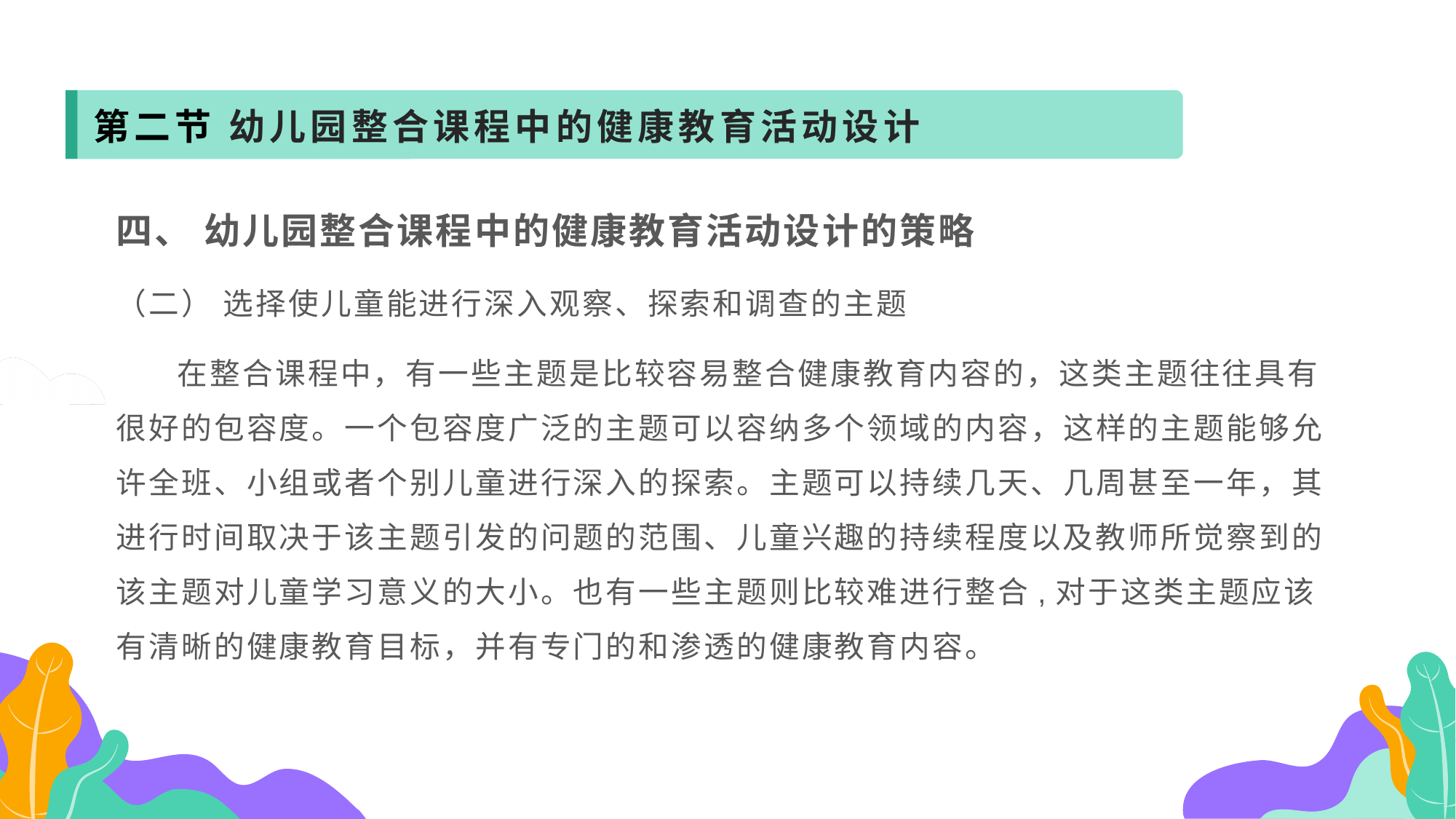

第二节 幼儿园整合课程中的健康教育活动设计
四、 幼儿园整合课程中的健康教育活动设计的策略
（二） 选择使儿童能进行深入观察、探索和调查的主题
      在整合课程中，有一些主题是比较容易整合健康教育内容的，这类主题往往具有很好的包容度。一个包容度广泛的主题可以容纳多个领域的内容，这样的主题能够允许全班、小组或者个别儿童进行深入的探索。主题可以持续几天、几周甚至一年，其进行时间取决于该主题引发的问题的范围、儿童兴趣的持续程度以及教师所觉察到的该主题对儿童学习意义的大小。也有一些主题则比较难进行整合,对于这类主题应该有清晰的健康教育目标，并有专门的和渗透的健康教育内容。